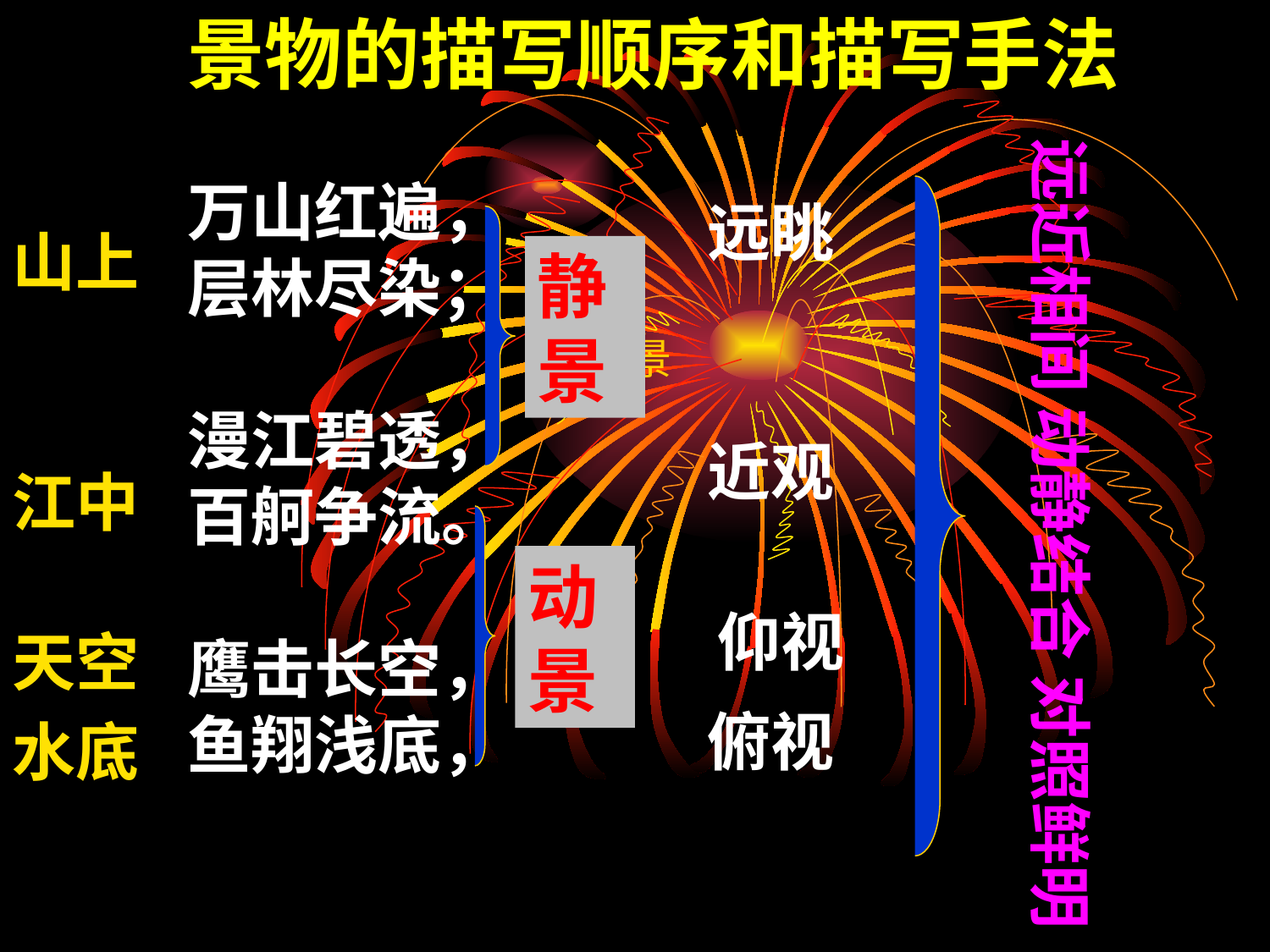

景物的描写顺序和描写手法
看
远近相间 动静结合 对照鲜明
万山红遍，
层林尽染；

漫江碧透，
百舸争流。

鹰击长空，
鱼翔浅底，

远眺

山上
静景
静景
近观
江中

动景
仰视
天空
俯视
水底